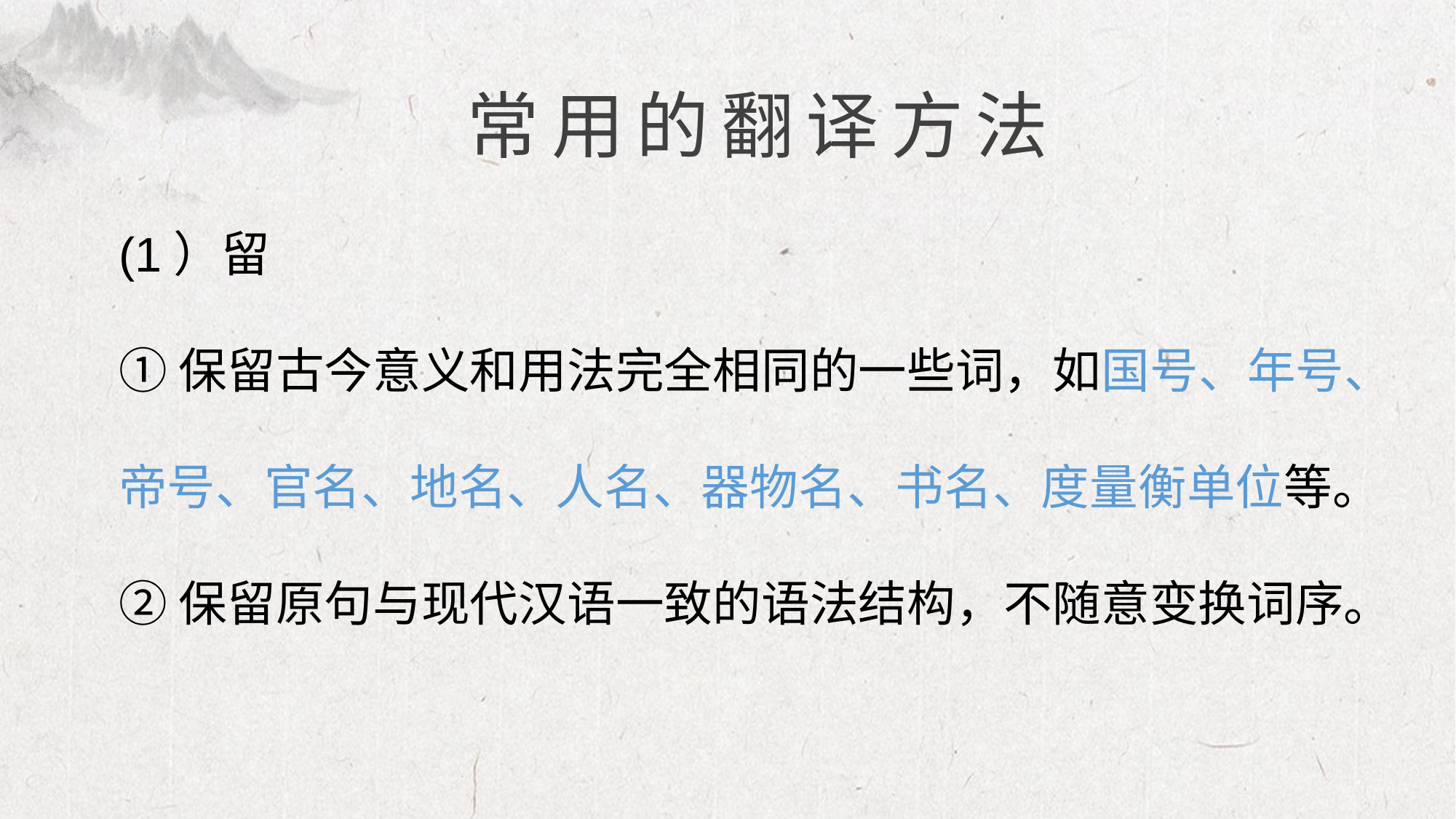

常用的翻译方法
(1）留
①保留古今意义和用法完全相同的一些词，如国号、年号、帝号、官名、地名、人名、器物名、书名、度量衡单位等。
②保留原句与现代汉语一致的语法结构，不随意变换词序。